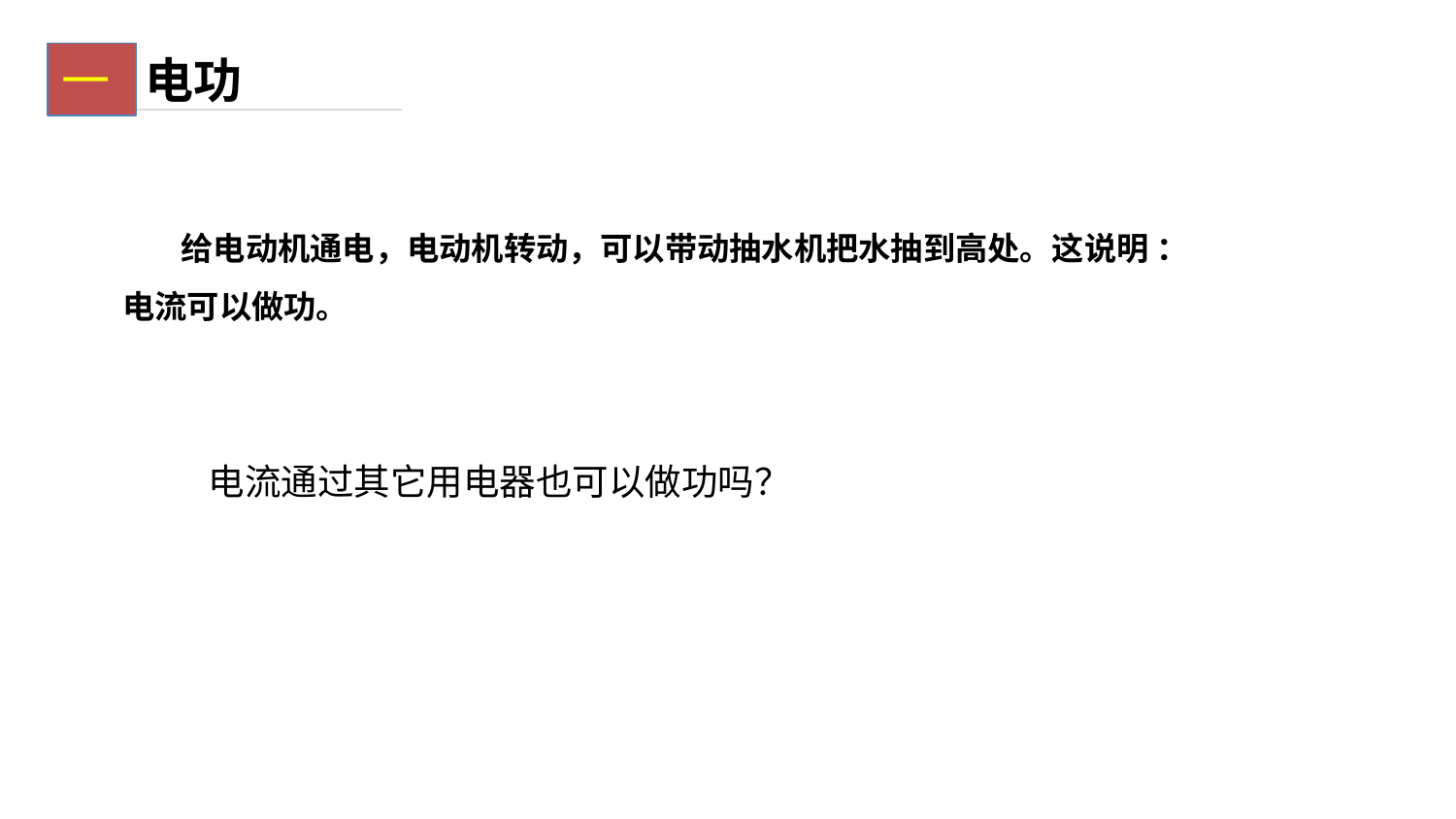

一
电功
       给电动机通电，电动机转动，可以带动抽水机把水抽到高处。这说明 ：电流可以做功。
      电流通过其它用电器也可以做功吗？